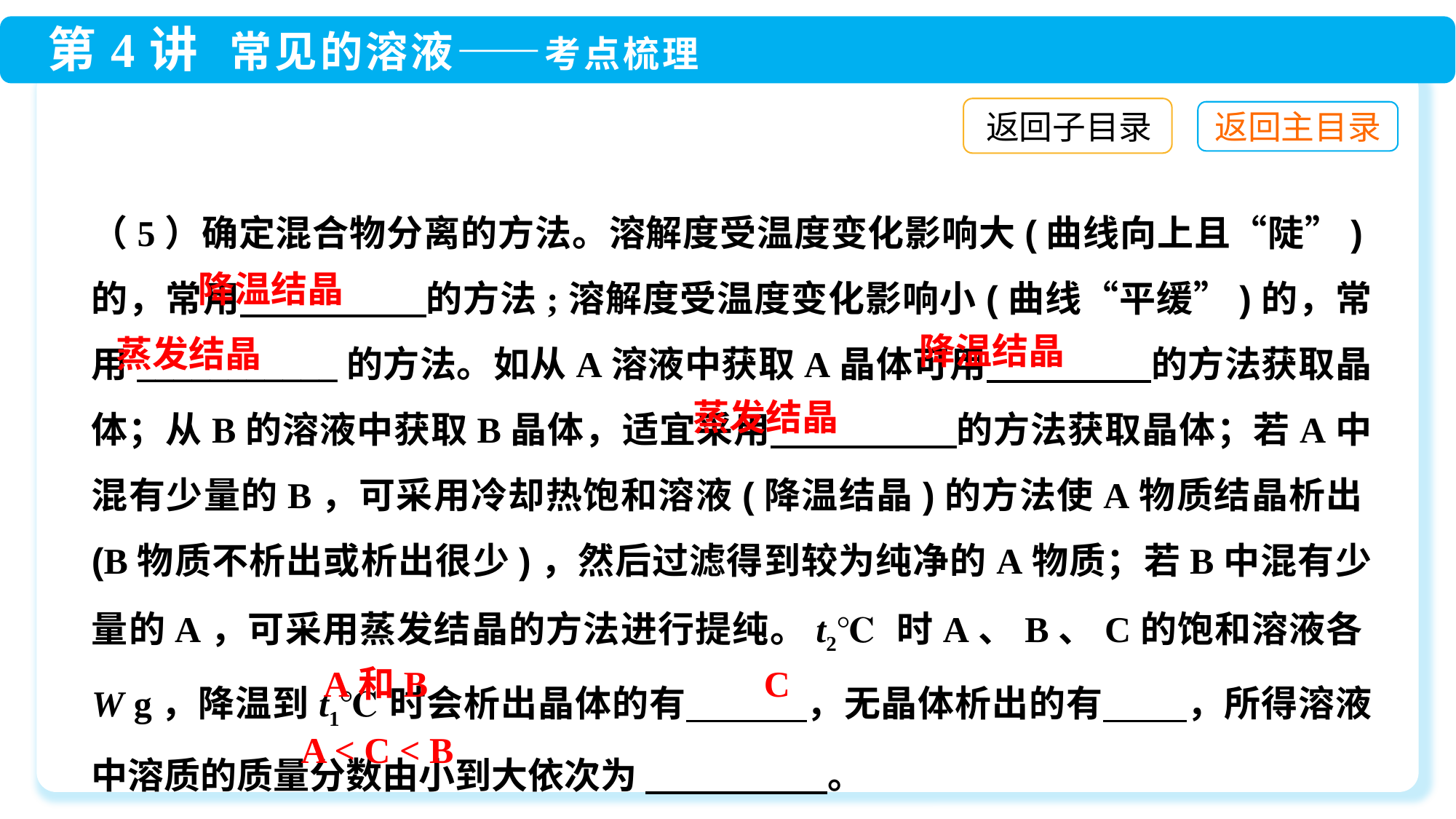

返回子目录
（5）确定混合物分离的方法。溶解度受温度变化影响大(曲线向上且“陡”)的，常用　　　　　的方法;溶解度受温度变化影响小(曲线“平缓”)的，常用___________的方法。如从A溶液中获取A晶体可用 　　　　 的方法获取晶体；从B的溶液中获取B晶体，适宜采用　　　　　的方法获取晶体；若A中混有少量的B，可采用冷却热饱和溶液(降温结晶)的方法使A物质结晶析出(B物质不析出或析出很少)，然后过滤得到较为纯净的A物质；若B中混有少量的A，可采用蒸发结晶的方法进行提纯。t2℃ 时A、B、C的饱和溶液各W g，降温到t1℃时会析出晶体的有 　　　，无晶体析出的有 　　，所得溶液中溶质的质量分数由小到大依次为 　　　　　。
降温结晶
降温结晶
蒸发结晶
蒸发结晶
C
A和B
A < C < B